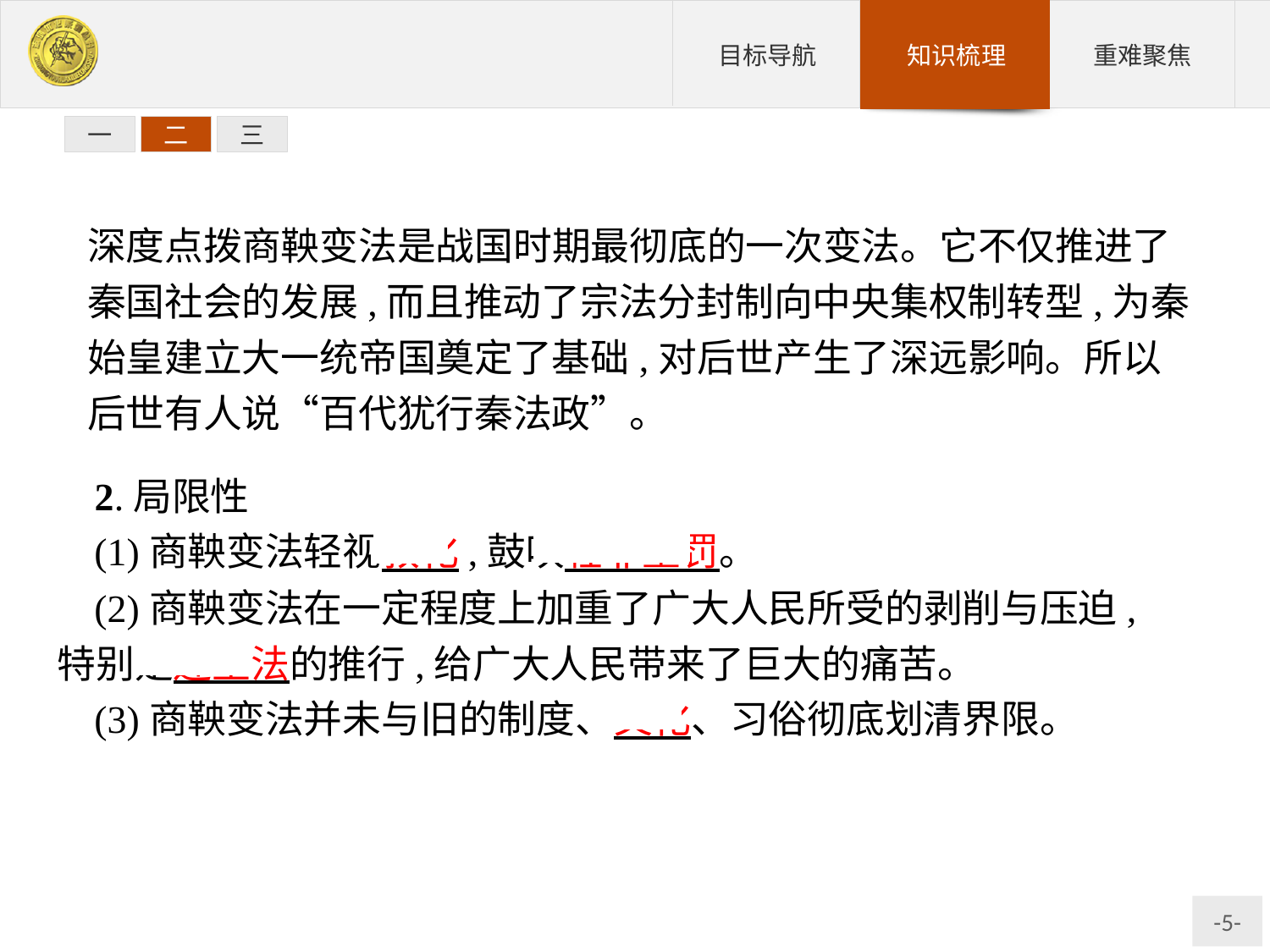

一
二
三
深度点拨商鞅变法是战国时期最彻底的一次变法。它不仅推进了秦国社会的发展,而且推动了宗法分封制向中央集权制转型,为秦始皇建立大一统帝国奠定了基础,对后世产生了深远影响。所以后世有人说“百代犹行秦法政”。
2.局限性
(1)商鞅变法轻视教化,鼓吹轻罪重罚。
(2)商鞅变法在一定程度上加重了广大人民所受的剥削与压迫,特别是连坐法的推行,给广大人民带来了巨大的痛苦。
(3)商鞅变法并未与旧的制度、文化、习俗彻底划清界限。